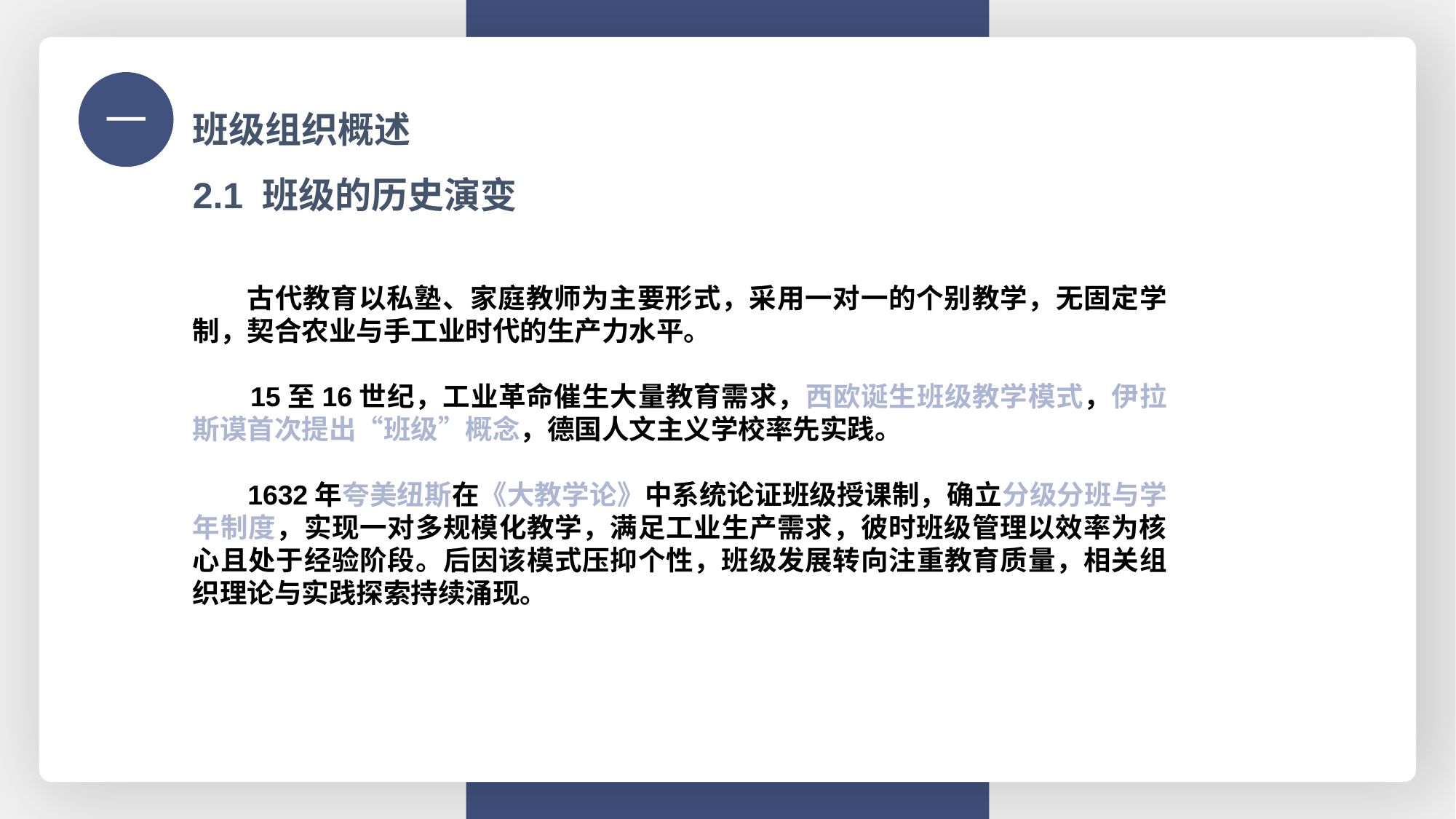

班级组织概述
一
2.1 班级的历史演变
       古代教育以私塾、家庭教师为主要形式，采用一对一的个别教学，无固定学制，契合农业与手工业时代的生产力水平。

       15至16世纪，工业革命催生大量教育需求，西欧诞生班级教学模式，伊拉斯谟首次提出“班级”概念，德国人文主义学校率先实践。

       1632年夸美纽斯在《大教学论》中系统论证班级授课制，确立分级分班与学年制度，实现一对多规模化教学，满足工业生产需求，彼时班级管理以效率为核心且处于经验阶段。后因该模式压抑个性，班级发展转向注重教育质量，相关组织理论与实践探索持续涌现。